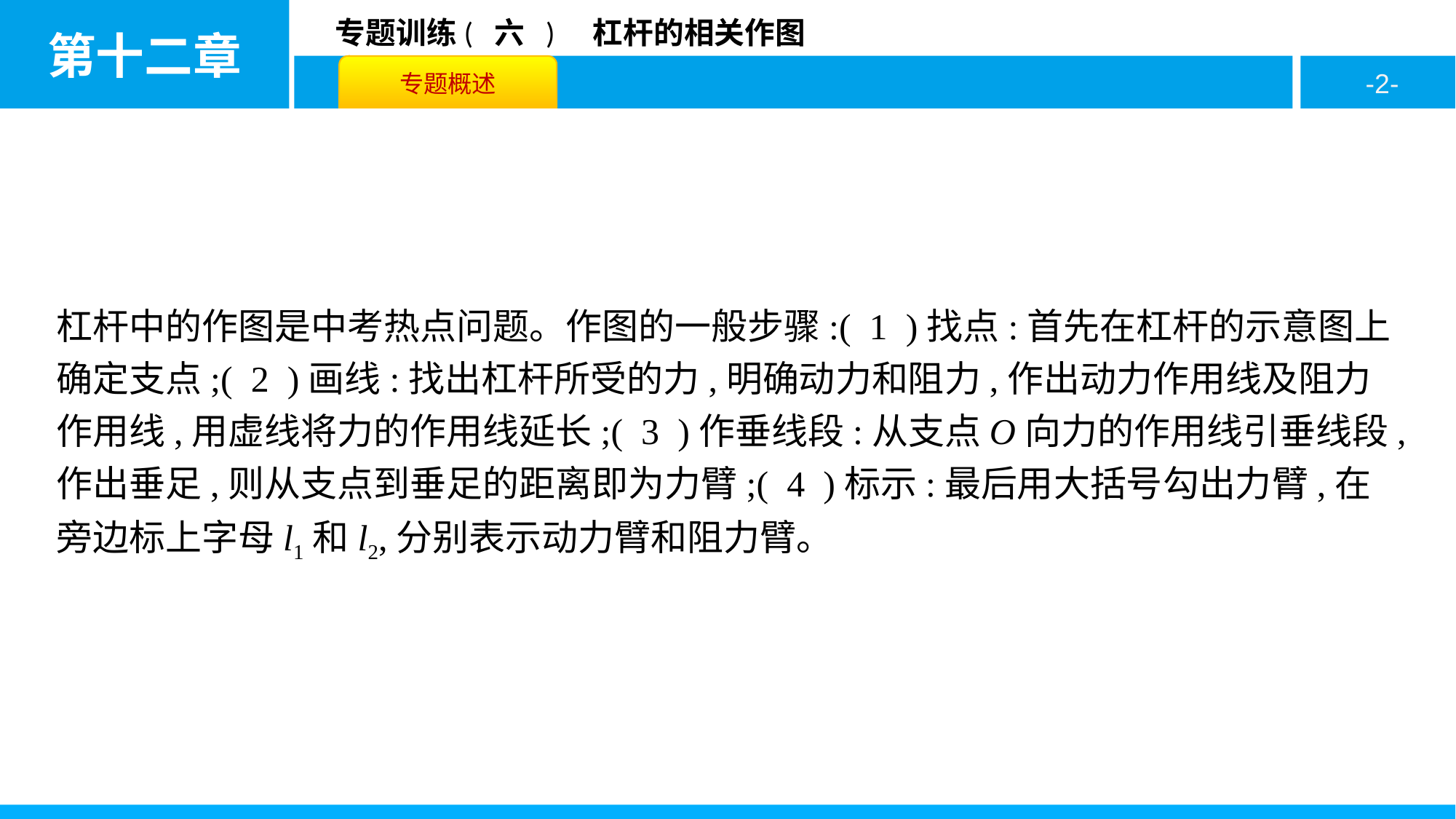

杠杆中的作图是中考热点问题。作图的一般步骤:(  1  )找点:首先在杠杆的示意图上确定支点;(  2  )画线:找出杠杆所受的力,明确动力和阻力,作出动力作用线及阻力作用线,用虚线将力的作用线延长;(  3  )作垂线段:从支点O向力的作用线引垂线段,作出垂足,则从支点到垂足的距离即为力臂;(  4  )标示:最后用大括号勾出力臂,在旁边标上字母l1和l2,分别表示动力臂和阻力臂。